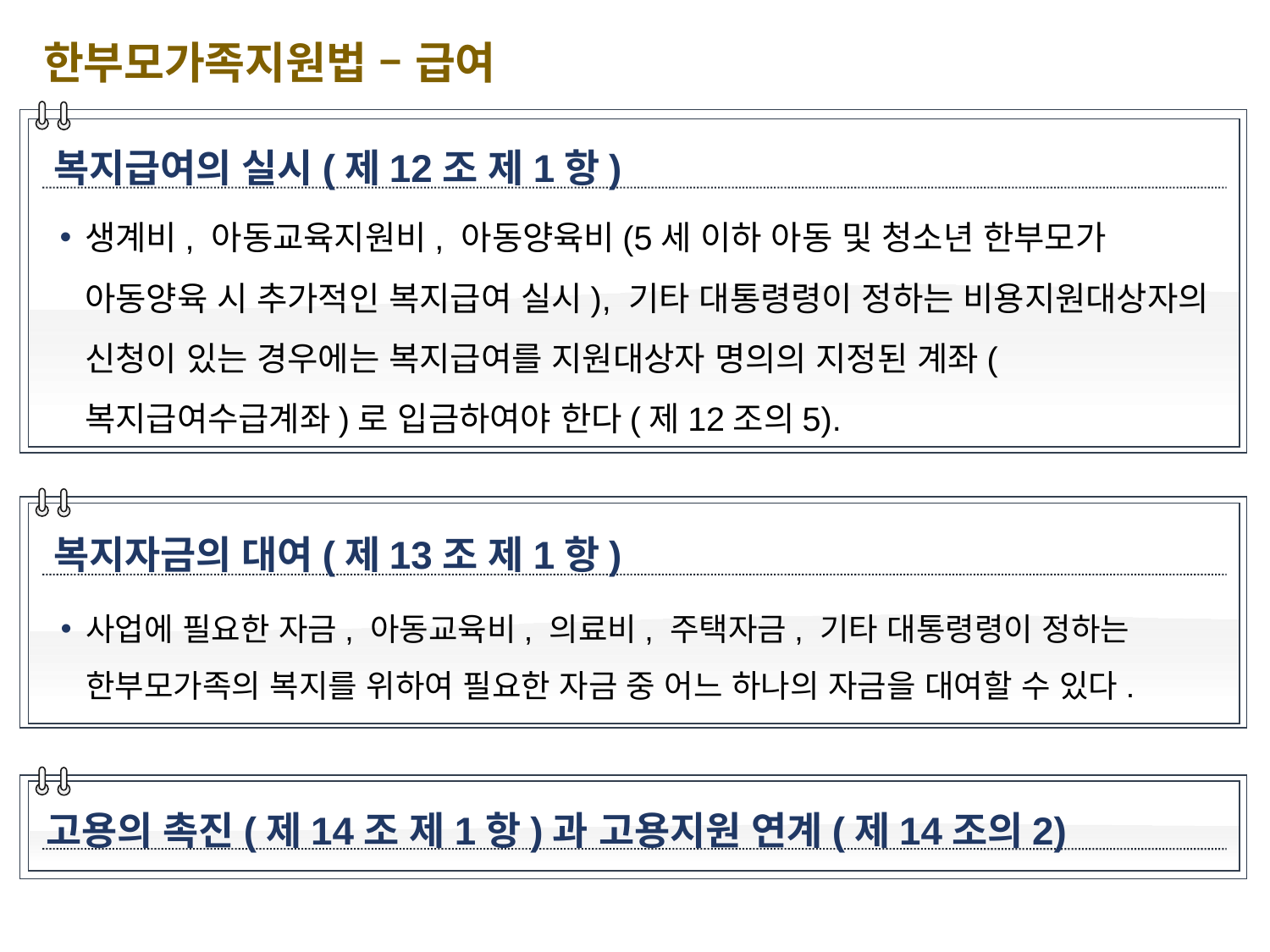

한부모가족지원법 – 급여

복지급여의 실시(제12조 제1항)

생계비, 아동교육지원비, 아동양육비(5세 이하 아동 및 청소년 한부모가 아동양육 시 추가적인 복지급여 실시), 기타 대통령령이 정하는 비용지원대상자의 신청이 있는 경우에는 복지급여를 지원대상자 명의의 지정된 계좌(복지급여수급계좌)로 입금하여야 한다(제12조의5).

복지자금의 대여(제13조 제1항)

사업에 필요한 자금, 아동교육비, 의료비, 주택자금, 기타 대통령령이 정하는 한부모가족의 복지를 위하여 필요한 자금 중 어느 하나의 자금을 대여할 수 있다.

고용의 촉진(제14조 제1항)과 고용지원 연계(제14조의2)